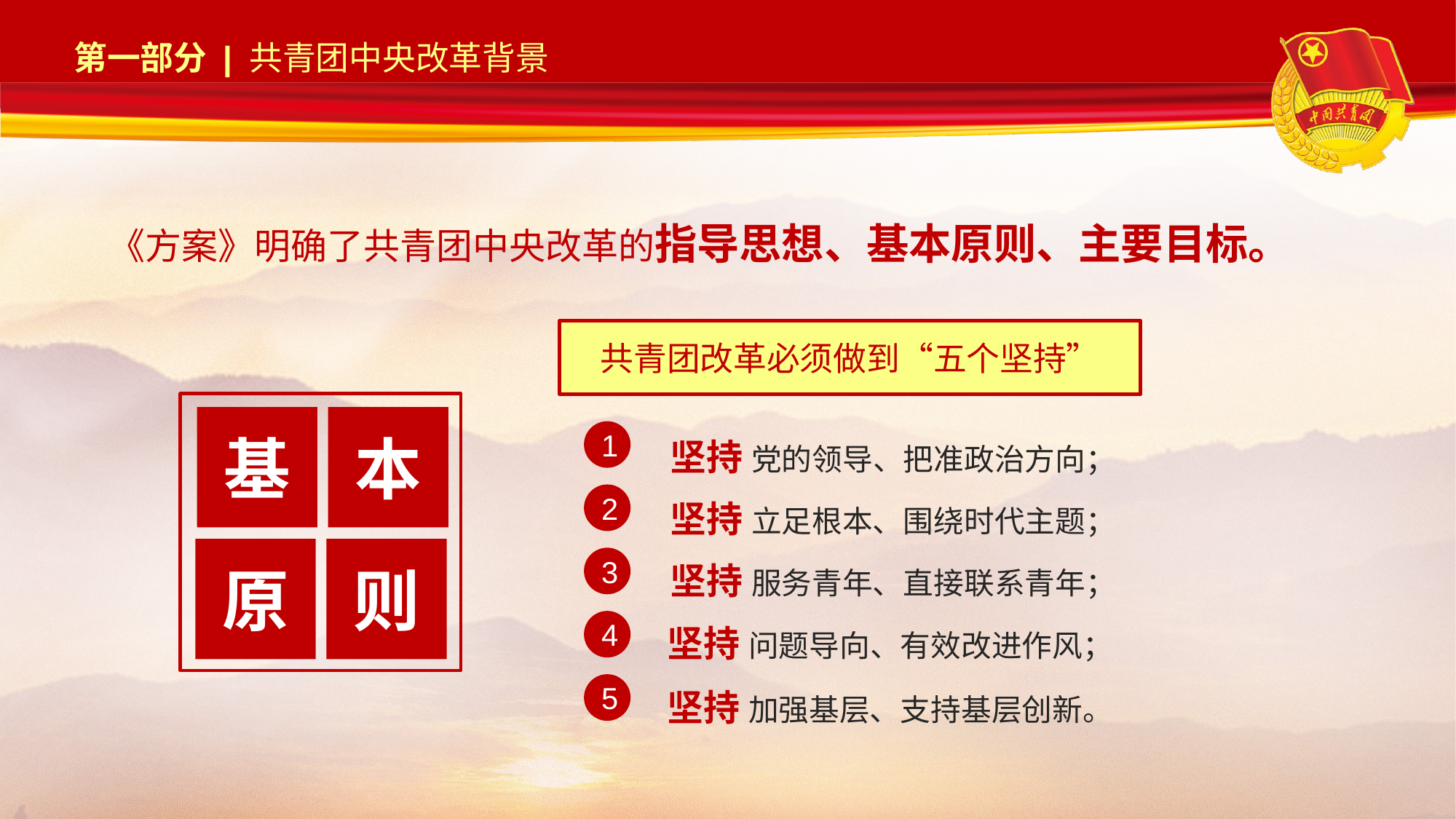

《方案》明确了共青团中央改革的指导思想、基本原则、主要目标。
共青团改革必须做到“五个坚持”

基
本
坚持 党的领导、把准政治方向；
1
坚持 立足根本、围绕时代主题；
2
原
则
坚持 服务青年、直接联系青年；
3
坚持 问题导向、有效改进作风；
4
坚持 加强基层、支持基层创新。
5